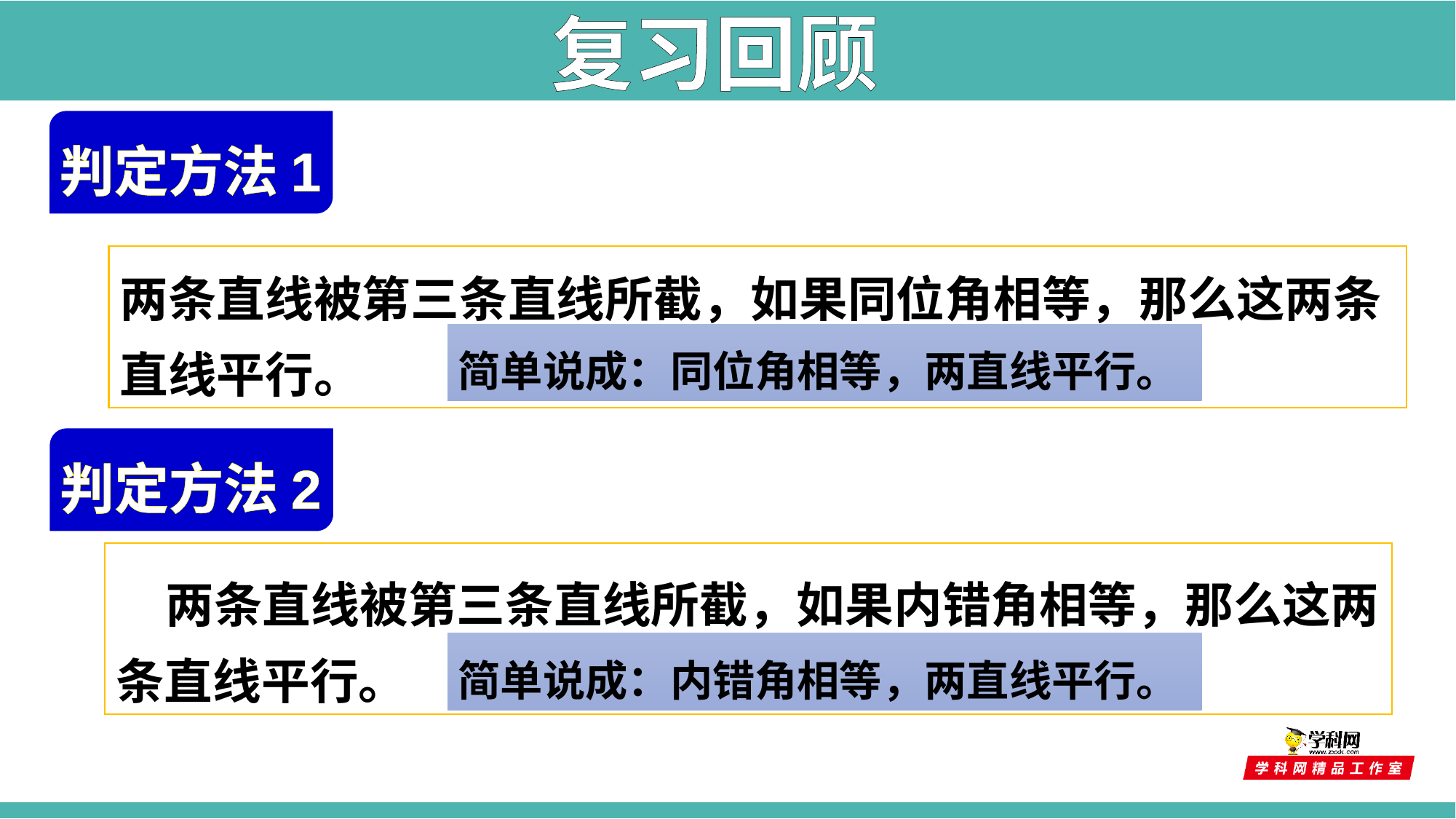

复习回顾

判定方法1
两条直线被第三条直线所截，如果同位角相等，那么这两条直线平行。
简单说成：同位角相等，两直线平行。

判定方法2
   两条直线被第三条直线所截，如果内错角相等，那么这两条直线平行。
简单说成：内错角相等，两直线平行。